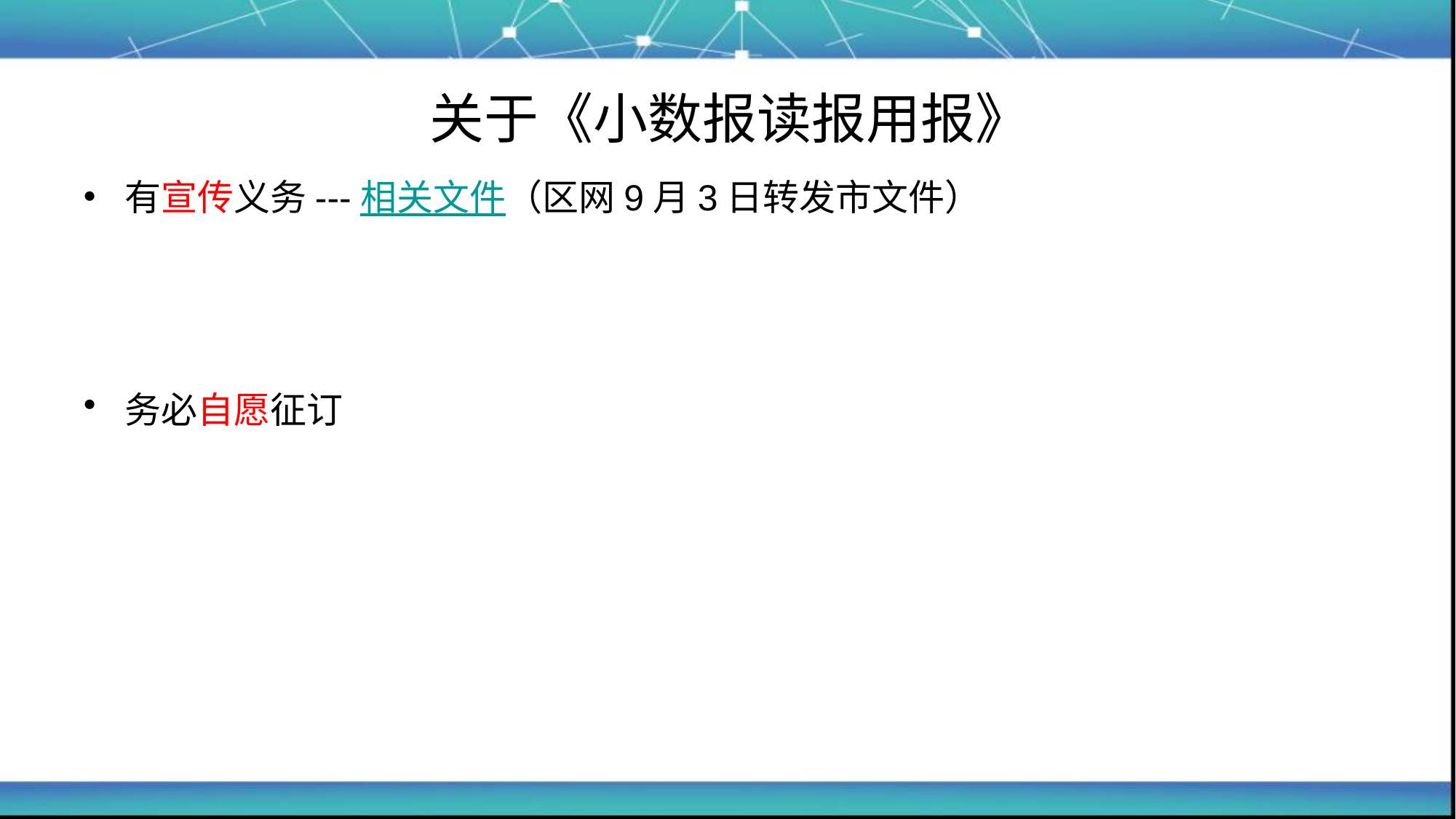

# 关于《小数报读报用报》
有宣传义务---相关文件（区网9月3日转发市文件）

务必自愿征订